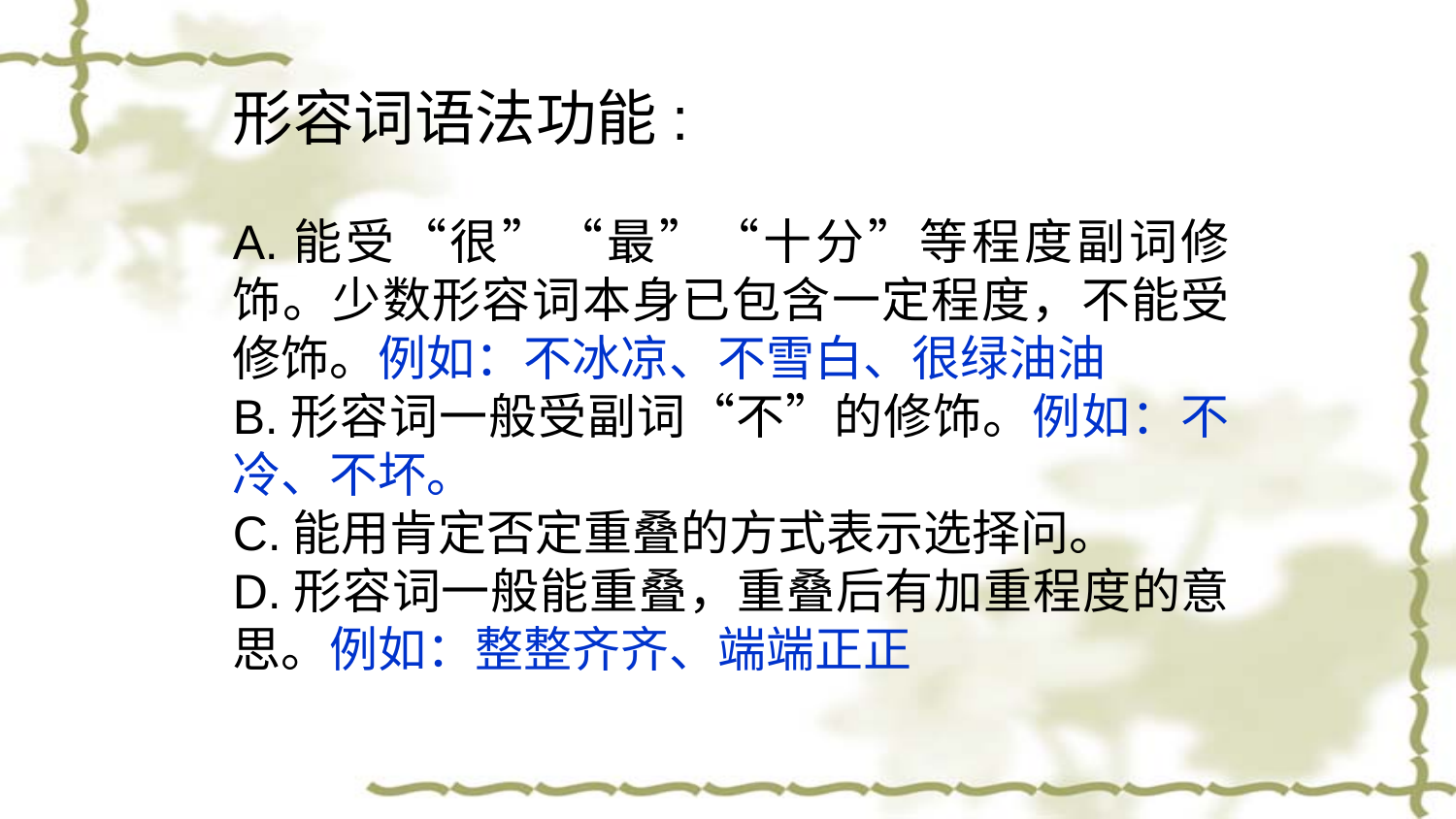

形容词语法功能:

A.能受“很”“最”“十分”等程度副词修饰。少数形容词本身已包含一定程度，不能受修饰。例如：不冰凉、不雪白、很绿油油
B.形容词一般受副词“不”的修饰。例如：不冷、不坏。
C.能用肯定否定重叠的方式表示选择问。
D.形容词一般能重叠，重叠后有加重程度的意思。例如：整整齐齐、端端正正